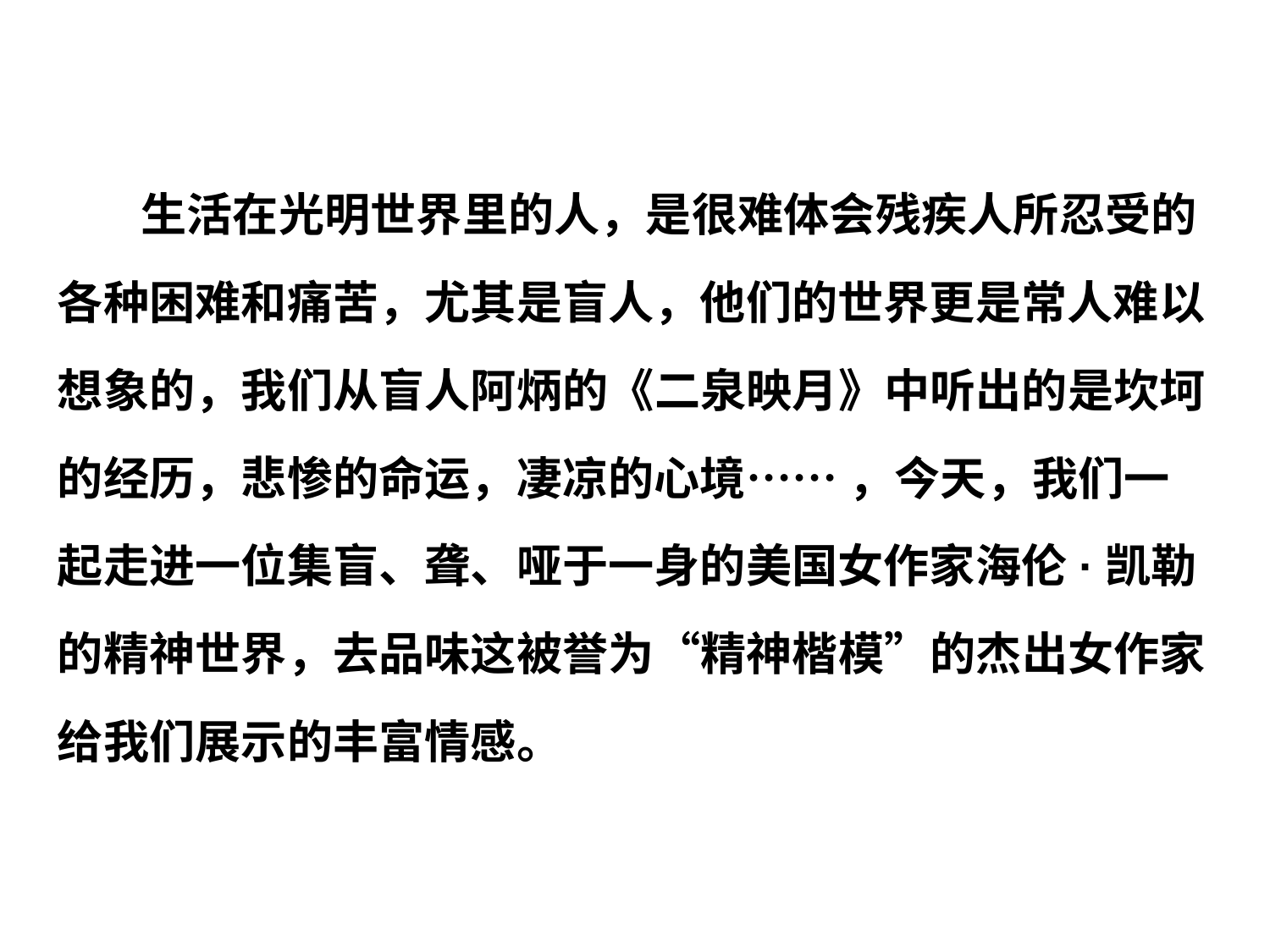

生活在光明世界里的人，是很难体会残疾人所忍受的各种困难和痛苦，尤其是盲人，他们的世界更是常人难以想象的，我们从盲人阿炳的《二泉映月》中听出的是坎坷的经历，悲惨的命运，凄凉的心境…… ，今天，我们一起走进一位集盲、聋、哑于一身的美国女作家海伦·凯勒的精神世界，去品味这被誉为“精神楷模”的杰出女作家给我们展示的丰富情感。